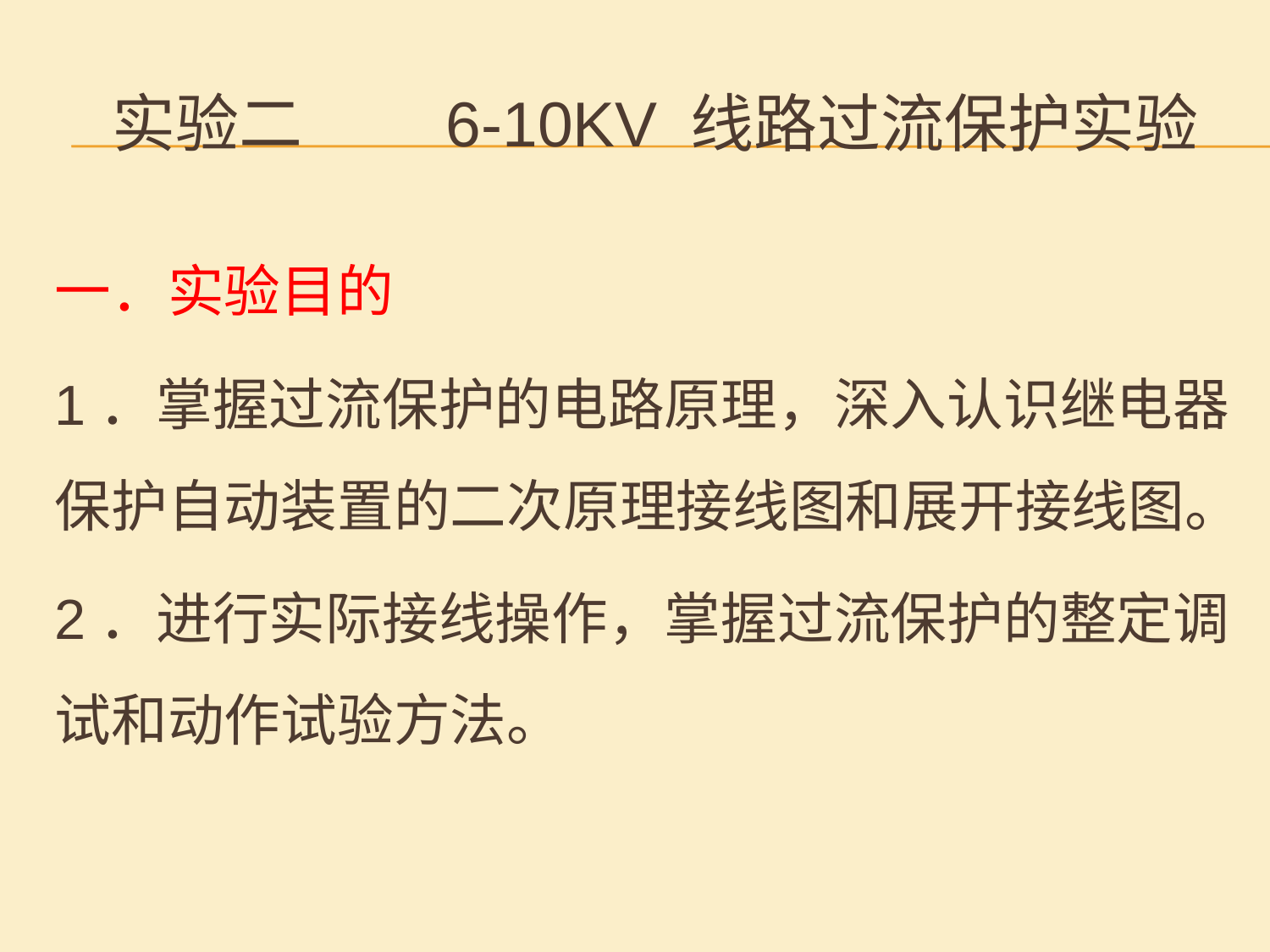

# 实验二         6-10KV 线路过流保护实验
一．实验目的
1．掌握过流保护的电路原理，深入认识继电器保护自动装置的二次原理接线图和展开接线图。
2．进行实际接线操作，掌握过流保护的整定调试和动作试验方法。